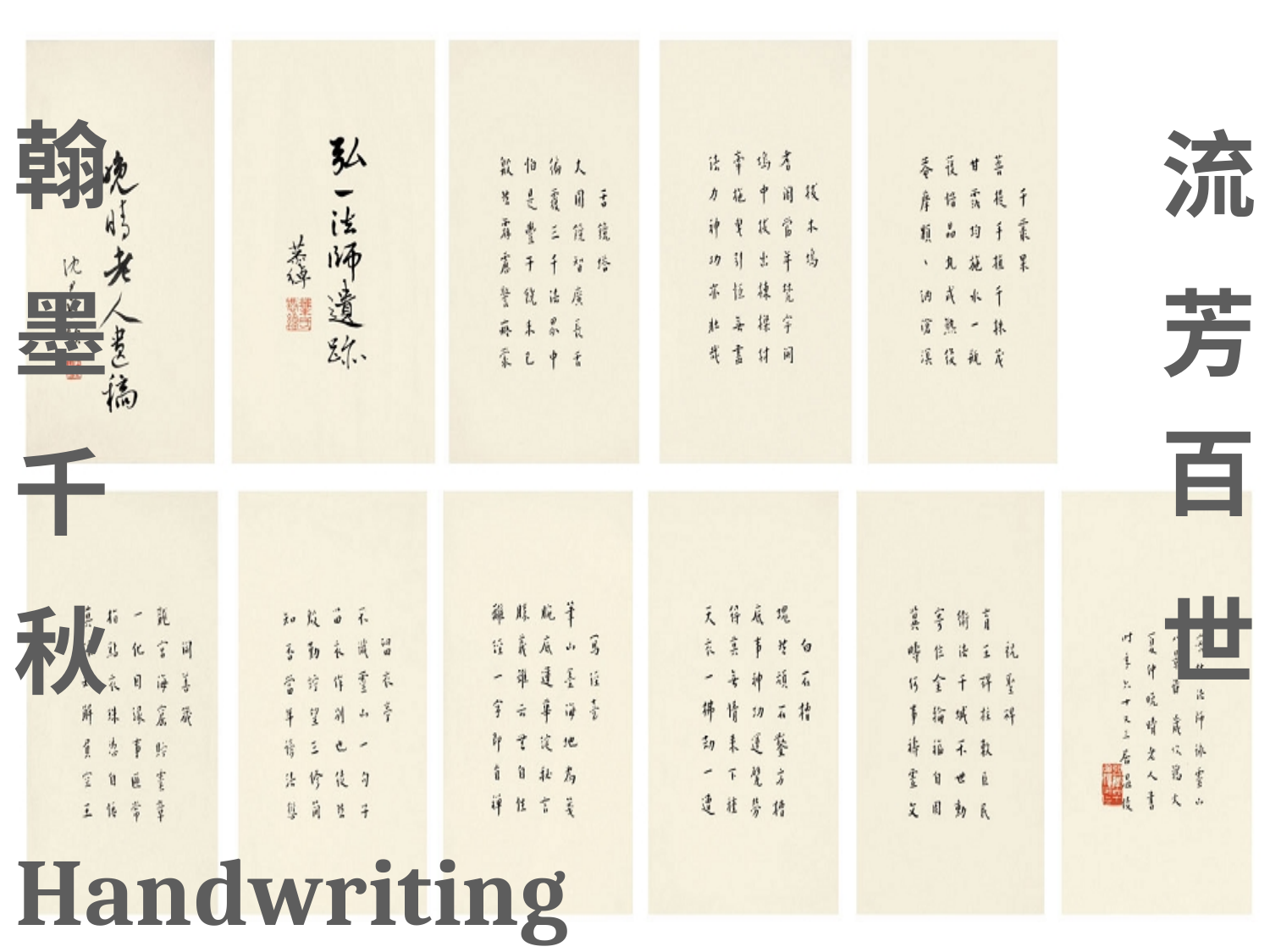

翰
流
墨
芳
百
千
世
秋
Handwriting